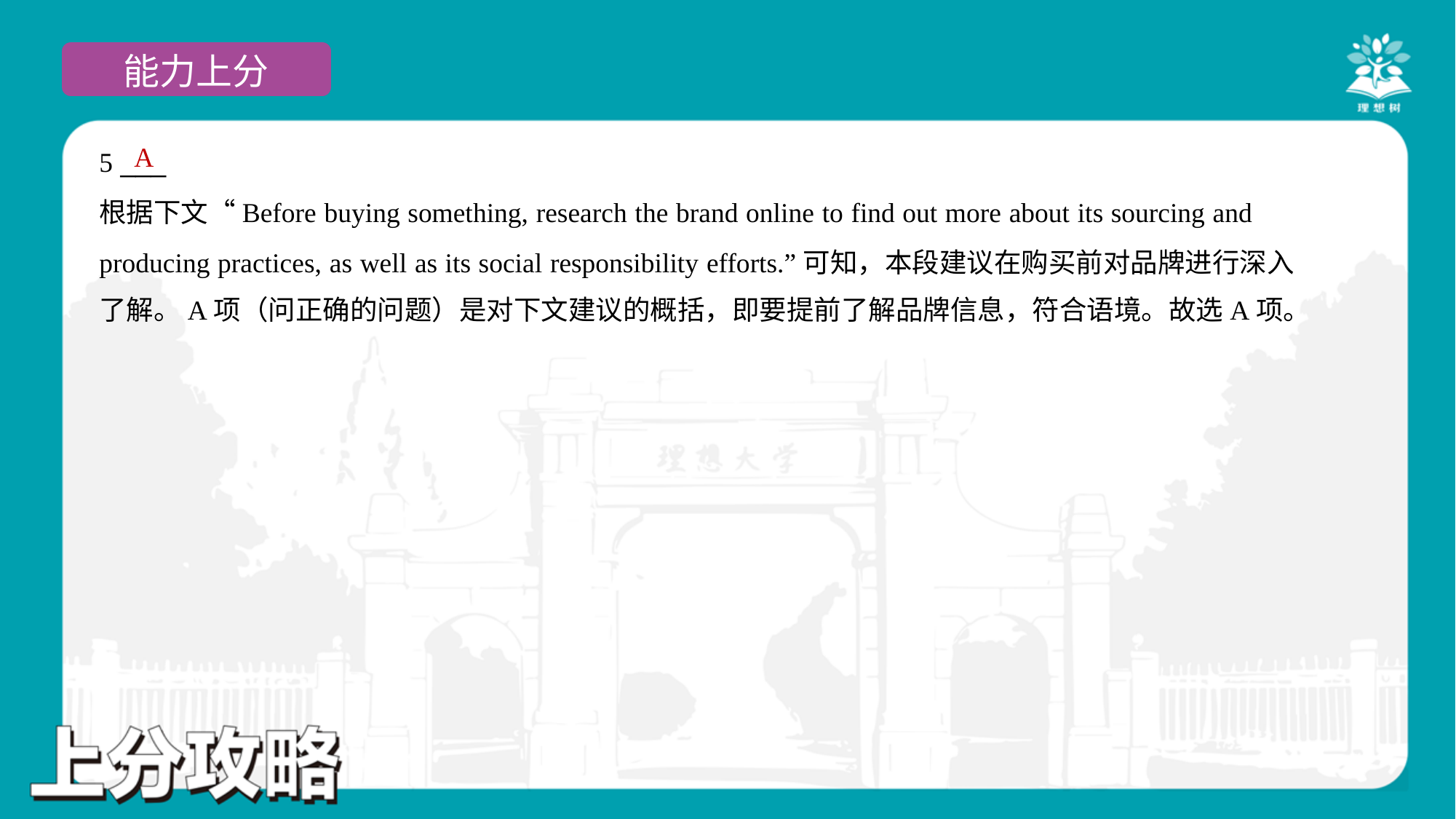

A
5 ___
根据下文“Before buying something, research the brand online to find out more about its sourcing and
producing practices, as well as its social responsibility efforts.”可知，本段建议在购买前对品牌进行深入
了解。A项（问正确的问题）是对下文建议的概括，即要提前了解品牌信息，符合语境。故选A项。